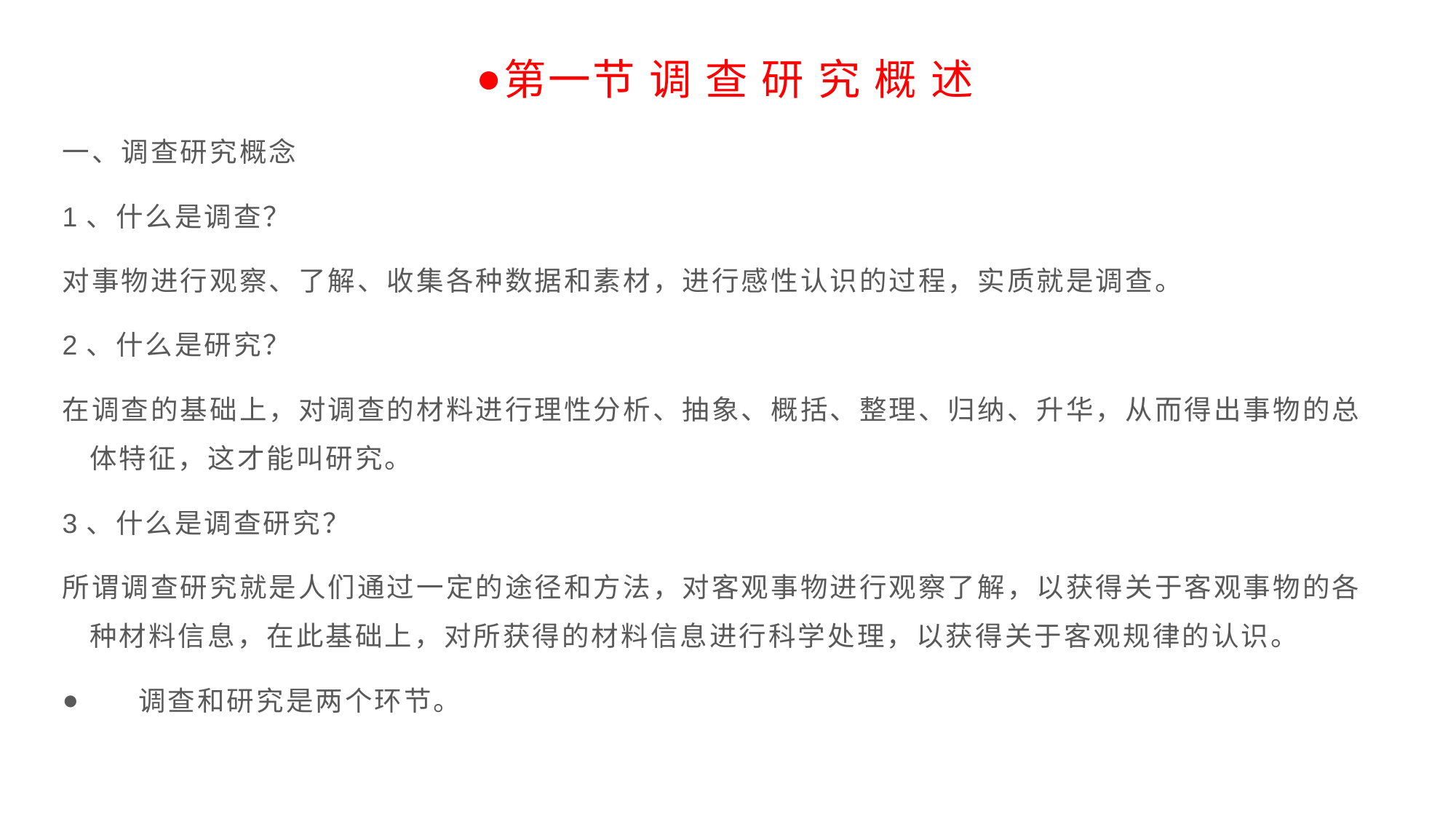

第一节 调 查 研 究 概 述
一、调查研究概念
1、什么是调查？
对事物进行观察、了解、收集各种数据和素材，进行感性认识的过程，实质就是调查。
2、什么是研究？
在调查的基础上，对调查的材料进行理性分析、抽象、概括、整理、归纳、升华，从而得出事物的总体特征，这才能叫研究。
3、什么是调查研究？
所谓调查研究就是人们通过一定的途径和方法，对客观事物进行观察了解，以获得关于客观事物的各种材料信息，在此基础上，对所获得的材料信息进行科学处理，以获得关于客观规律的认识。
     调查和研究是两个环节。
3